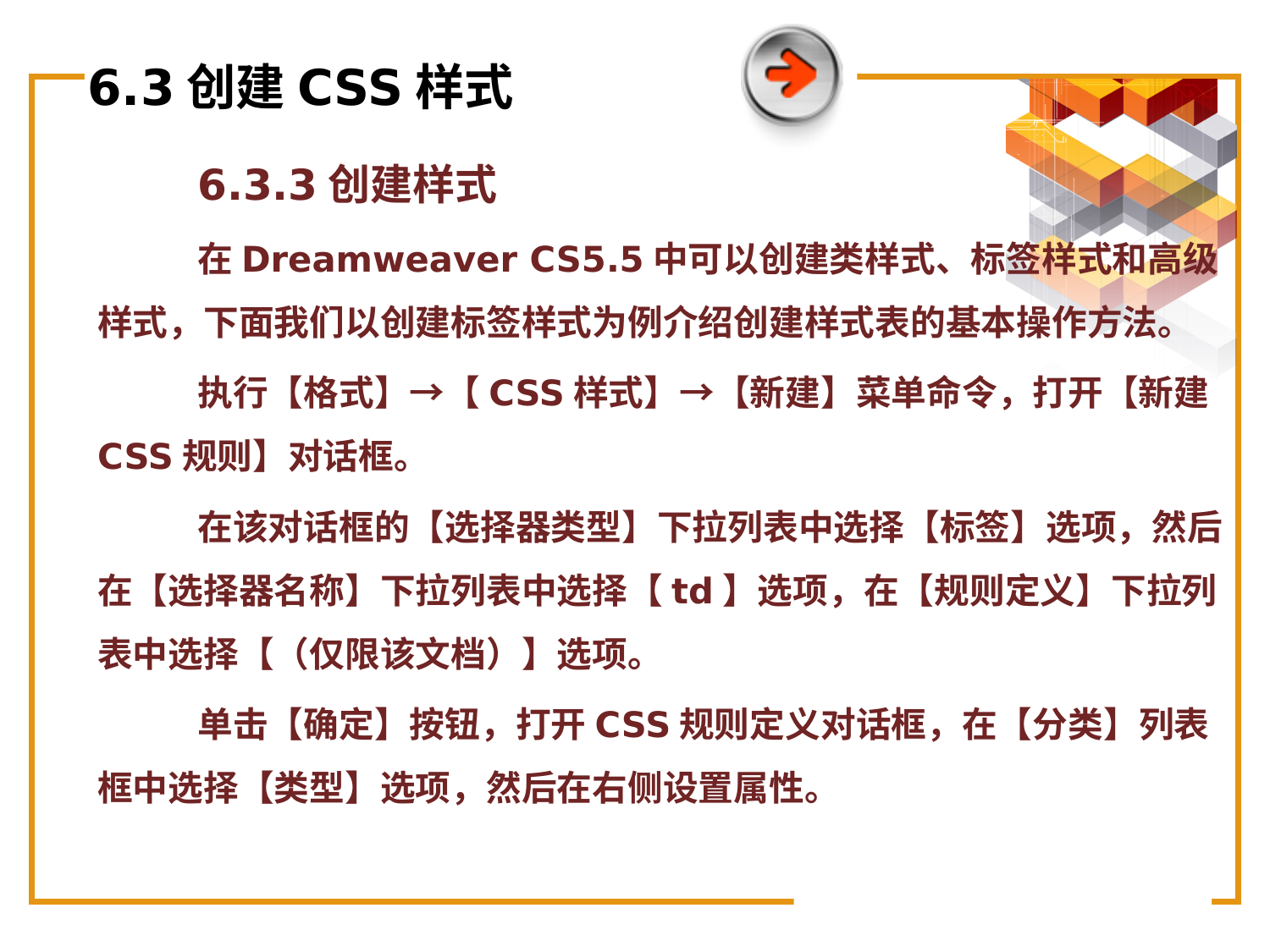

# 6.3创建CSS样式
6.3.3创建样式
在Dreamweaver CS5.5中可以创建类样式、标签样式和高级样式，下面我们以创建标签样式为例介绍创建样式表的基本操作方法。
执行【格式】→【CSS样式】→【新建】菜单命令，打开【新建CSS规则】对话框。
在该对话框的【选择器类型】下拉列表中选择【标签】选项，然后在【选择器名称】下拉列表中选择【td】选项，在【规则定义】下拉列表中选择【（仅限该文档）】选项。
单击【确定】按钮，打开CSS规则定义对话框，在【分类】列表框中选择【类型】选项，然后在右侧设置属性。